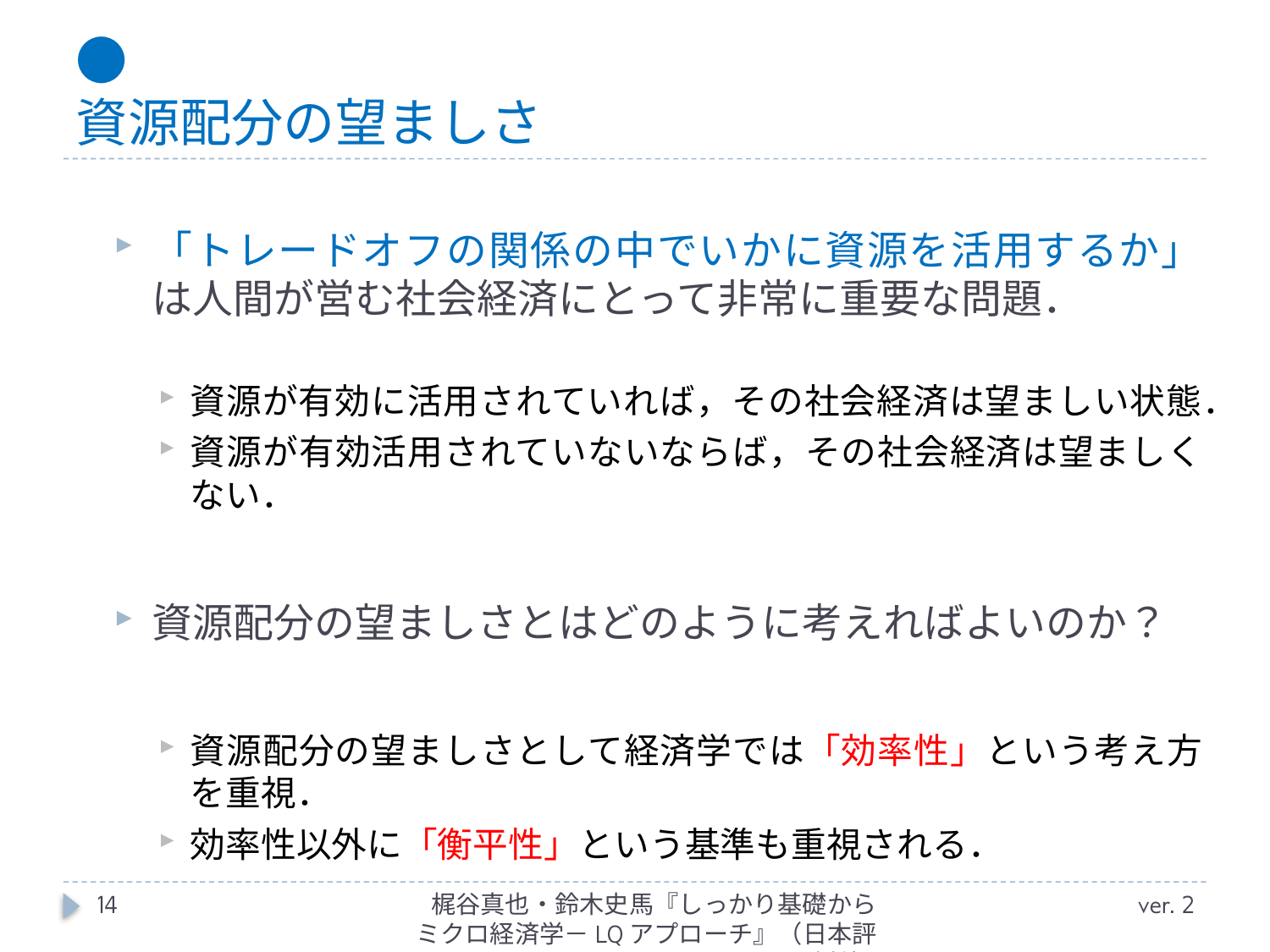

# ● 資源配分の望ましさ
「トレードオフの関係の中でいかに資源を活用するか」は人間が営む社会経済にとって非常に重要な問題．

資源が有効に活用されていれば，その社会経済は望ましい状態．
資源が有効活用されていないならば，その社会経済は望ましくない．

資源配分の望ましさとはどのように考えればよいのか？

資源配分の望ましさとして経済学では「効率性」という考え方を重視．
効率性以外に「衡平性」という基準も重視される．
14
梶谷真也・鈴木史馬『しっかり基礎からミクロ経済学－LQアプローチ』（日本評論社）
ver. 2